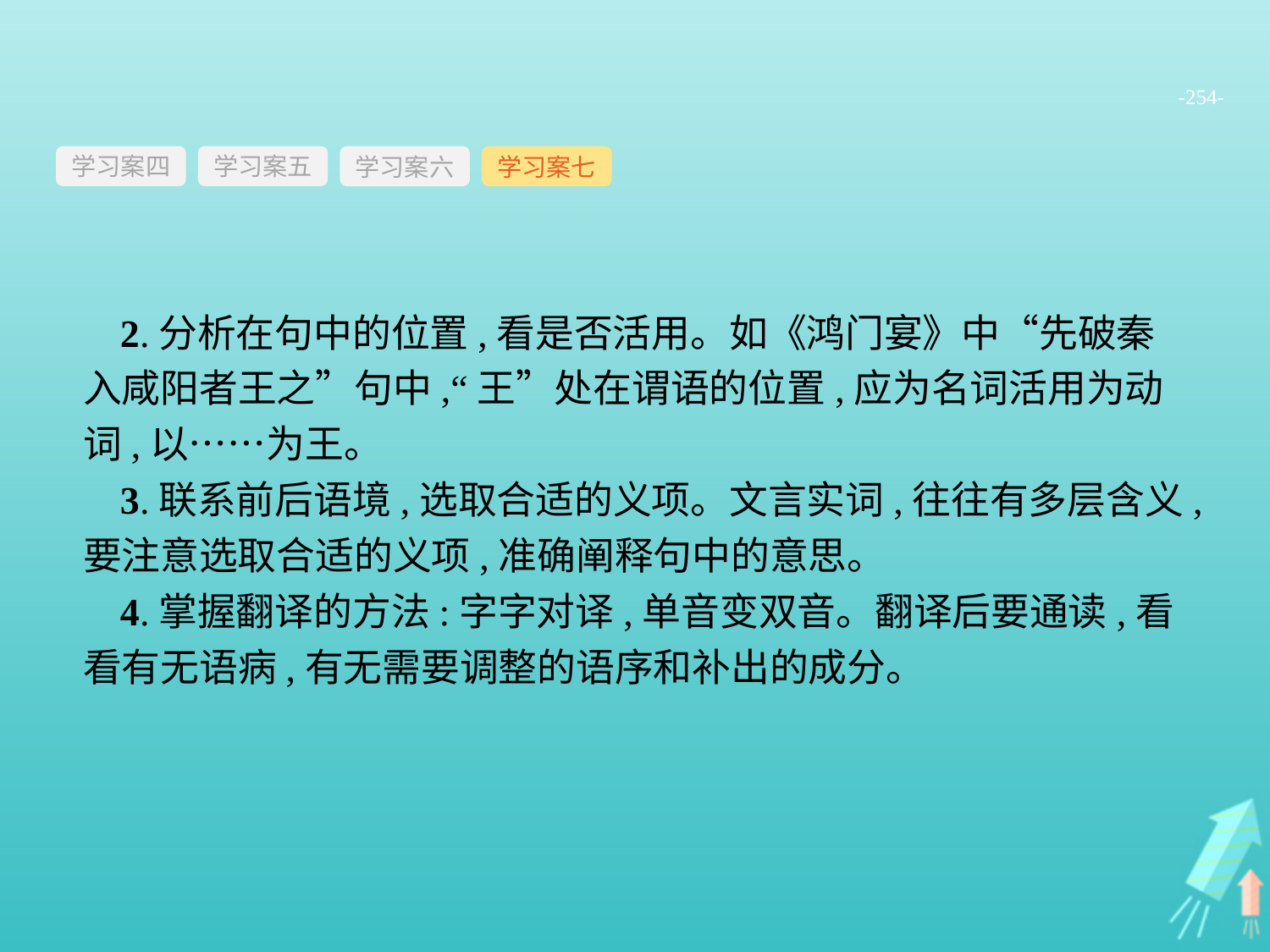

-254-
学习案四
学习案六
学习案七
学习案五
2.分析在句中的位置,看是否活用。如《鸿门宴》中“先破秦入咸阳者王之”句中,“王”处在谓语的位置,应为名词活用为动词,以……为王。
3.联系前后语境,选取合适的义项。文言实词,往往有多层含义,要注意选取合适的义项,准确阐释句中的意思。
4.掌握翻译的方法:字字对译,单音变双音。翻译后要通读,看看有无语病,有无需要调整的语序和补出的成分。